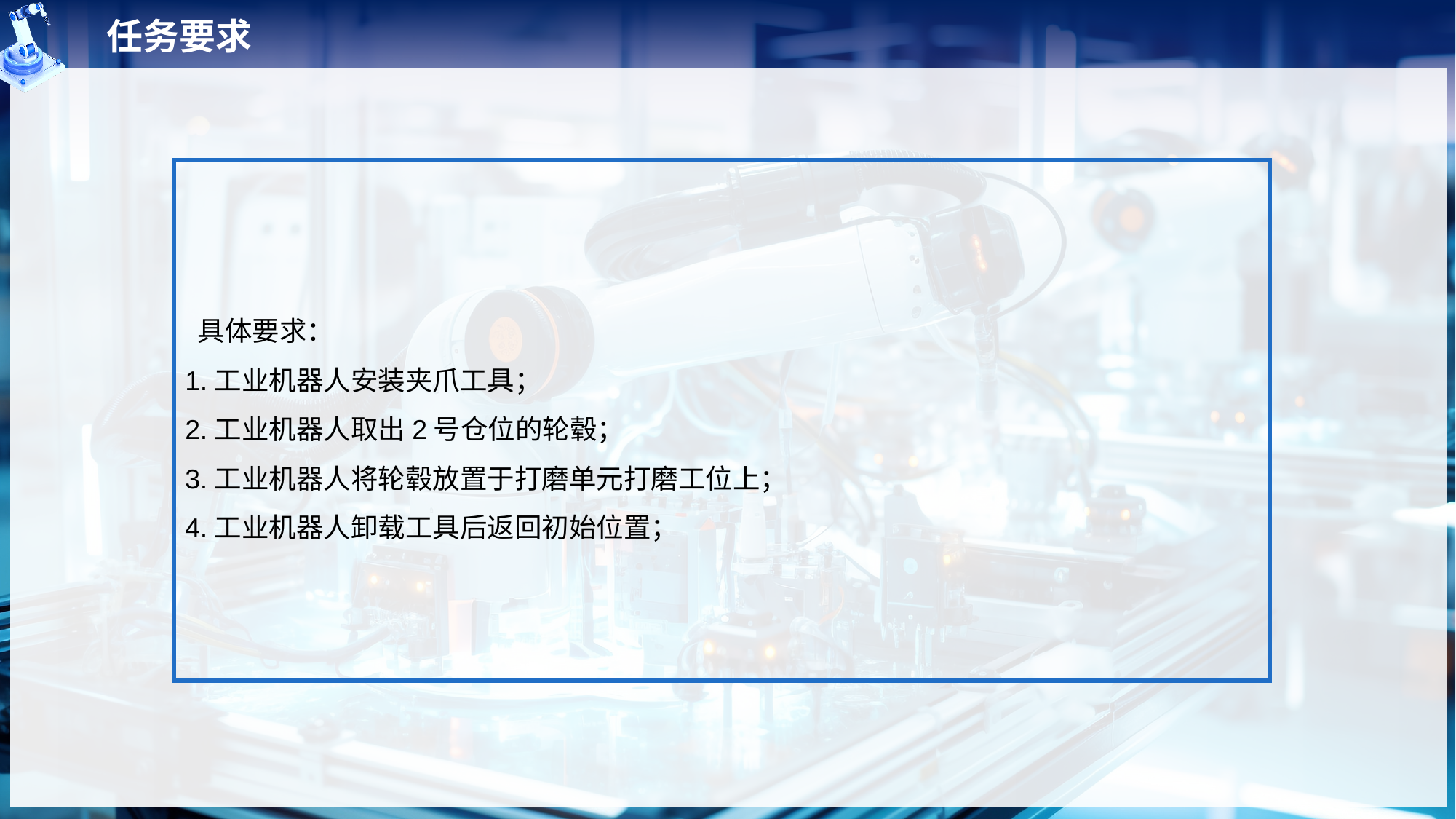

任务要求
 具体要求：
1.工业机器人安装夹爪工具；
2.工业机器人取出2号仓位的轮毂；
3.工业机器人将轮毂放置于打磨单元打磨工位上；
4.工业机器人卸载工具后返回初始位置；